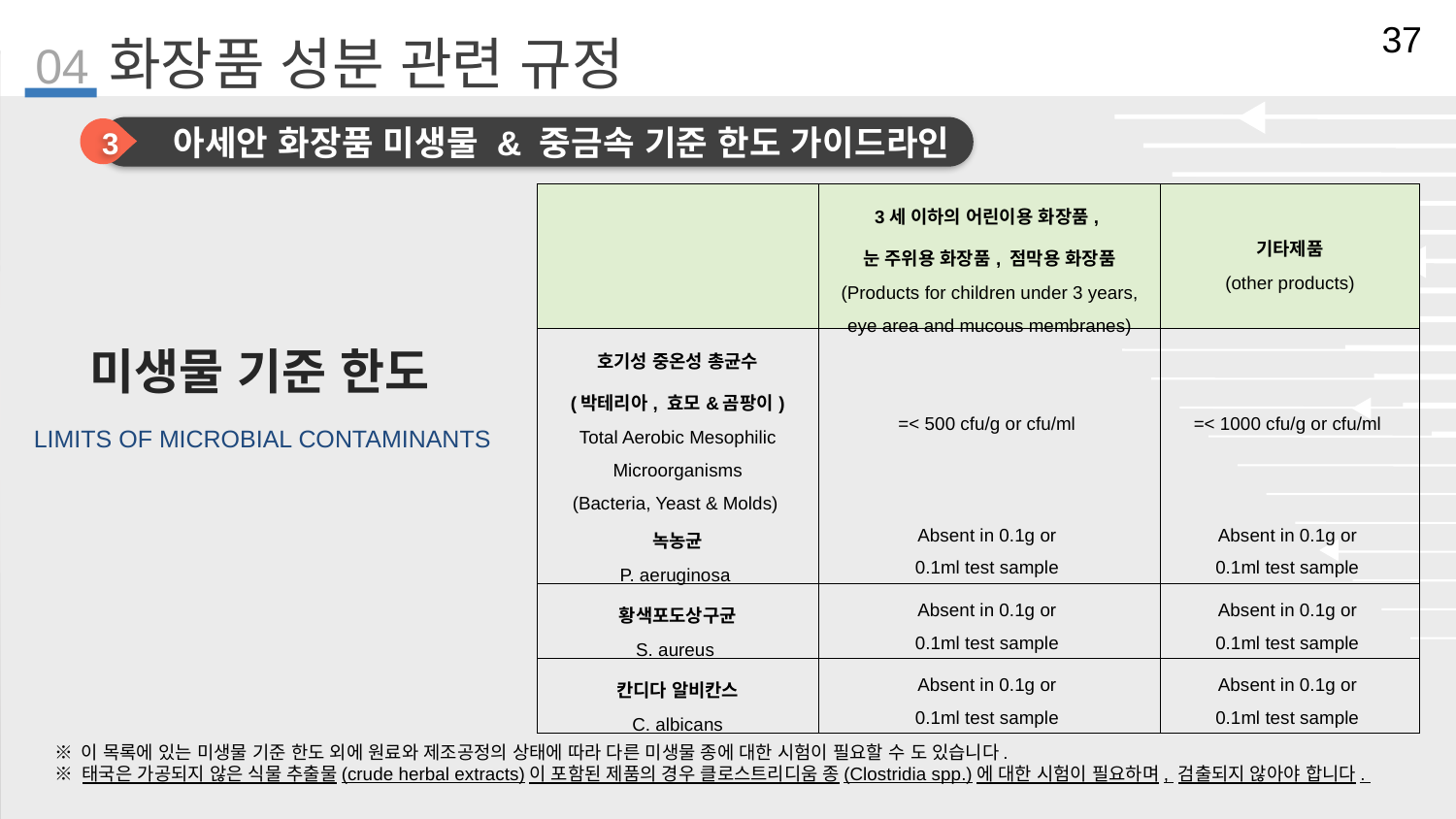

37
04
# 화장품 성분 관련 규정
3

아세안 화장품 미생물 & 중금속 기준 한도 가이드라인

|  | 3세 이하의 어린이용 화장품, 눈 주위용 화장품, 점막용 화장품 (Products for children under 3 years, eye area and mucous membranes) | 기타제품 (other products) |
| --- | --- | --- |
| 호기성 중온성 총균수 (박테리아, 효모&곰팡이) Total Aerobic Mesophilic Microorganisms (Bacteria, Yeast & Molds) | =< 500 cfu/g or cfu/ml | =< 1000 cfu/g or cfu/ml |
| 녹농균 P. aeruginosa | Absent in 0.1g or 0.1ml test sample | Absent in 0.1g or 0.1ml test sample |
| 황색포도상구균 S. aureus | Absent in 0.1g or 0.1ml test sample | Absent in 0.1g or 0.1ml test sample |
| 칸디다 알비칸스 C. albicans | Absent in 0.1g or 0.1ml test sample | Absent in 0.1g or 0.1ml test sample |

미생물 기준 한도
LIMITS OF MICROBIAL CONTAMINANTS
※ 이 목록에 있는 미생물 기준 한도 외에 원료와 제조공정의 상태에 따라 다른 미생물 종에 대한 시험이 필요할 수 도 있습니다.
※ 태국은 가공되지 않은 식물 추출물(crude herbal extracts)이 포함된 제품의 경우 클로스트리디움 종(Clostridia spp.)에 대한 시험이 필요하며, 검출되지 않아야 합니다.